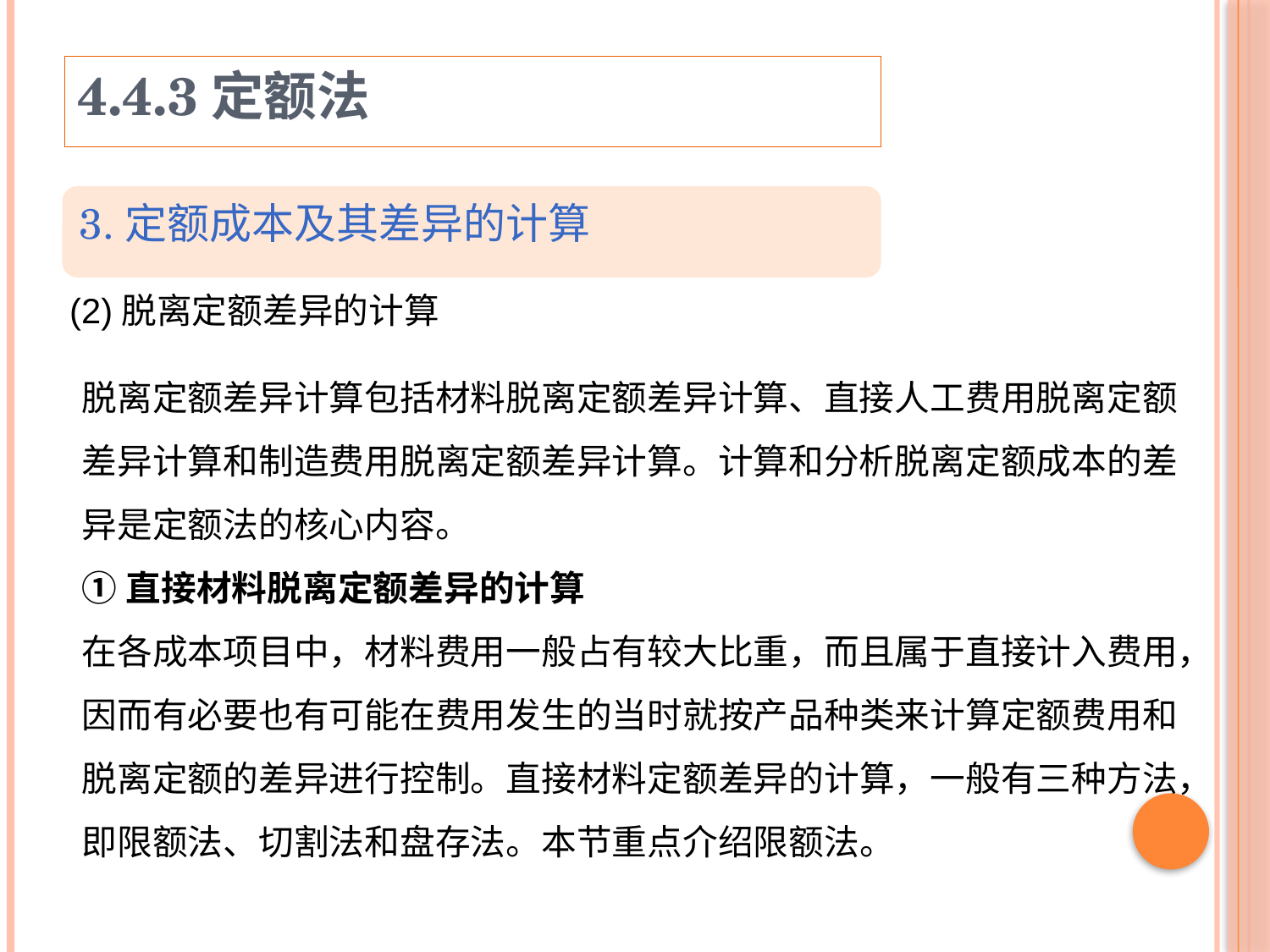

4.4.3定额法
3.定额成本及其差异的计算
(2)脱离定额差异的计算
脱离定额差异计算包括材料脱离定额差异计算、直接人工费用脱离定额差异计算和制造费用脱离定额差异计算。计算和分析脱离定额成本的差异是定额法的核心内容。
①直接材料脱离定额差异的计算
在各成本项目中，材料费用一般占有较大比重，而且属于直接计入费用，因而有必要也有可能在费用发生的当时就按产品种类来计算定额费用和脱离定额的差异进行控制。直接材料定额差异的计算，一般有三种方法，即限额法、切割法和盘存法。本节重点介绍限额法。